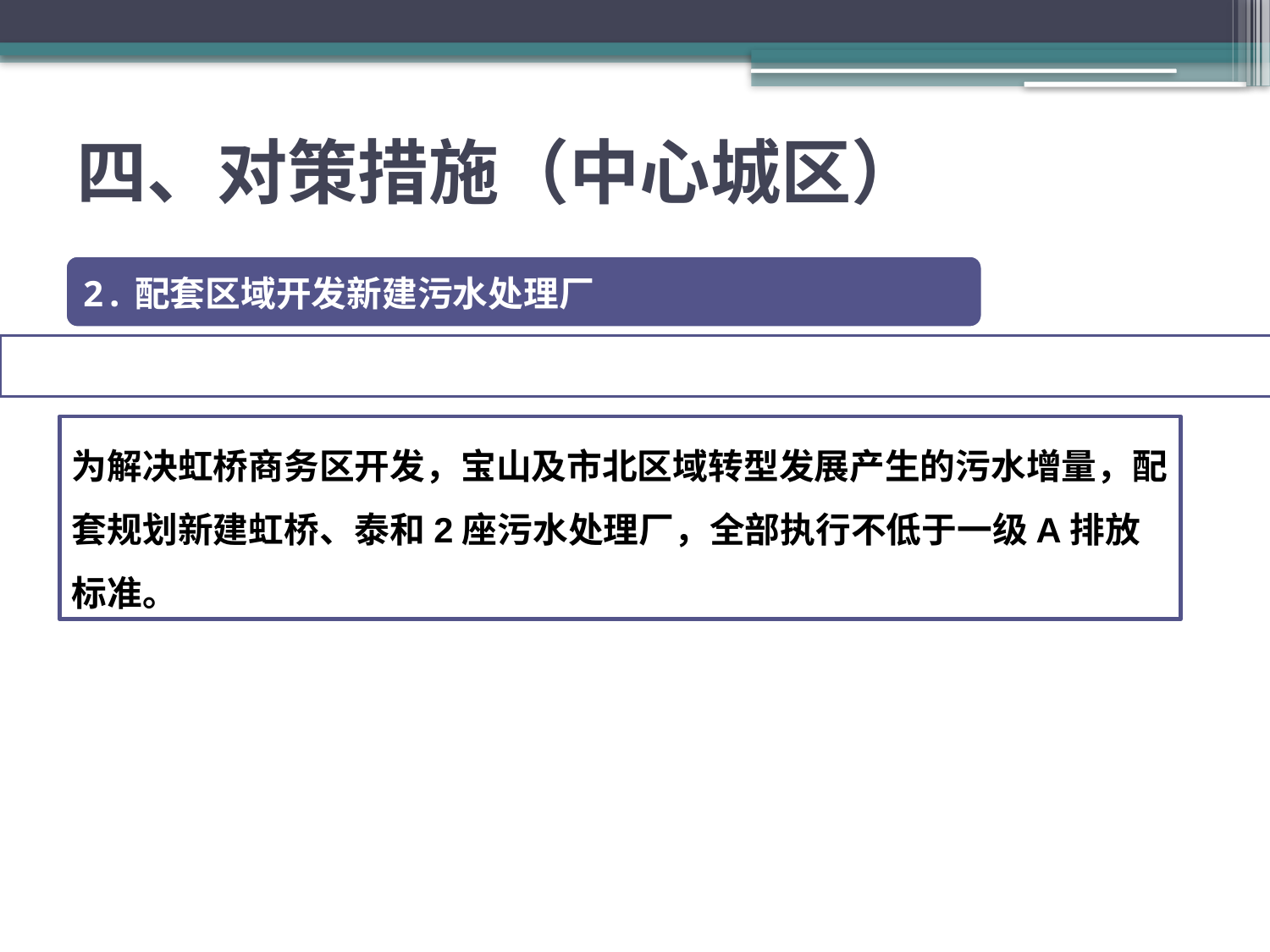

# 四、对策措施（中心城区）
2.配套区域开发新建污水处理厂
为解决虹桥商务区开发，宝山及市北区域转型发展产生的污水增量，配套规划新建虹桥、泰和2座污水处理厂，全部执行不低于一级A排放标准。